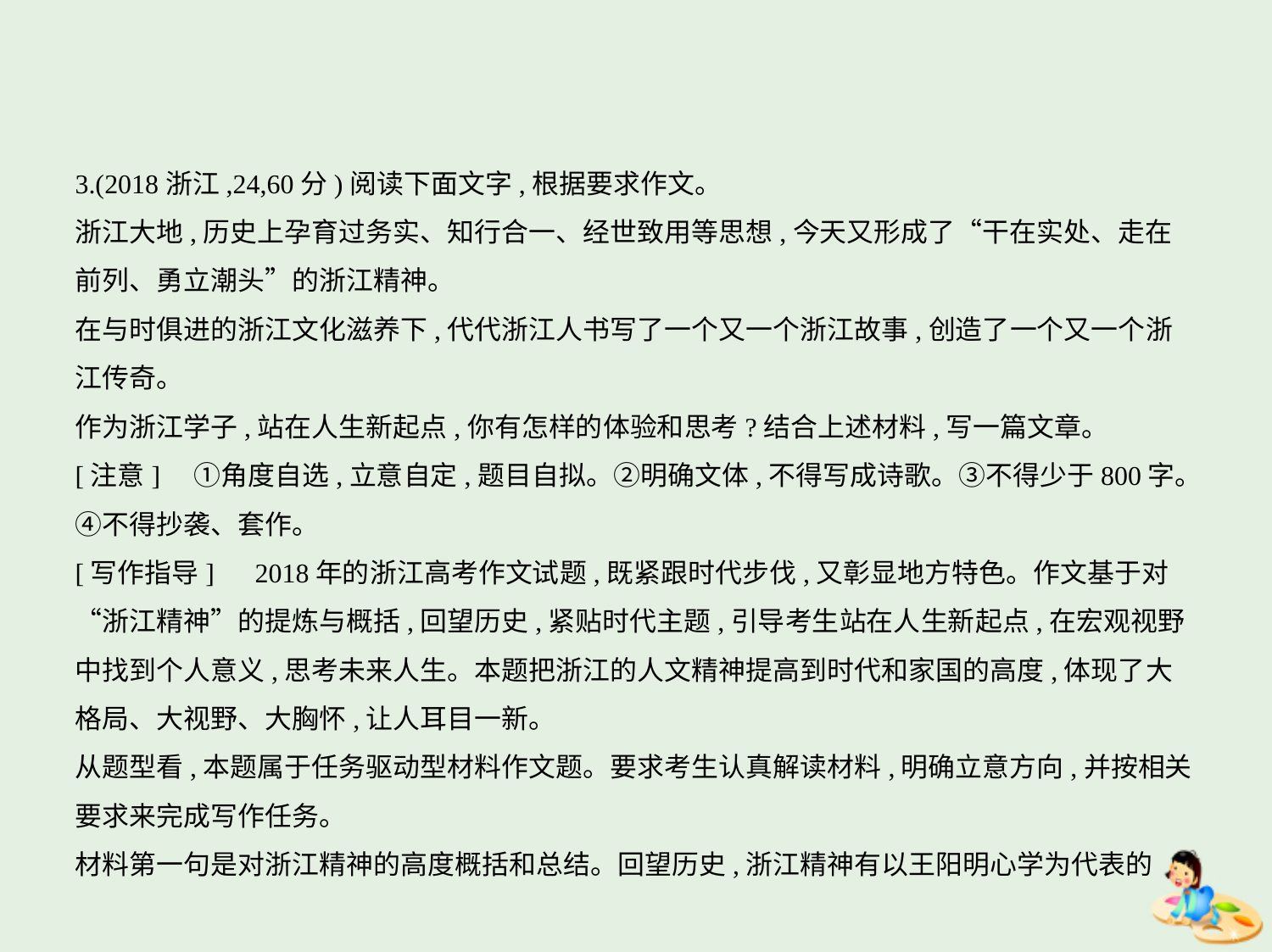

3.(2018浙江,24,60分)阅读下面文字,根据要求作文。
浙江大地,历史上孕育过务实、知行合一、经世致用等思想,今天又形成了“干在实处、走在
前列、勇立潮头”的浙江精神。
在与时俱进的浙江文化滋养下,代代浙江人书写了一个又一个浙江故事,创造了一个又一个浙
江传奇。
作为浙江学子,站在人生新起点,你有怎样的体验和思考?结合上述材料,写一篇文章。
[注意]　①角度自选,立意自定,题目自拟。②明确文体,不得写成诗歌。③不得少于800字。
④不得抄袭、套作。
[写作指导]　2018年的浙江高考作文试题,既紧跟时代步伐,又彰显地方特色。作文基于对
“浙江精神”的提炼与概括,回望历史,紧贴时代主题,引导考生站在人生新起点,在宏观视野
中找到个人意义,思考未来人生。本题把浙江的人文精神提高到时代和家国的高度,体现了大
格局、大视野、大胸怀,让人耳目一新。
从题型看,本题属于任务驱动型材料作文题。要求考生认真解读材料,明确立意方向,并按相关
要求来完成写作任务。
材料第一句是对浙江精神的高度概括和总结。回望历史,浙江精神有以王阳明心学为代表的